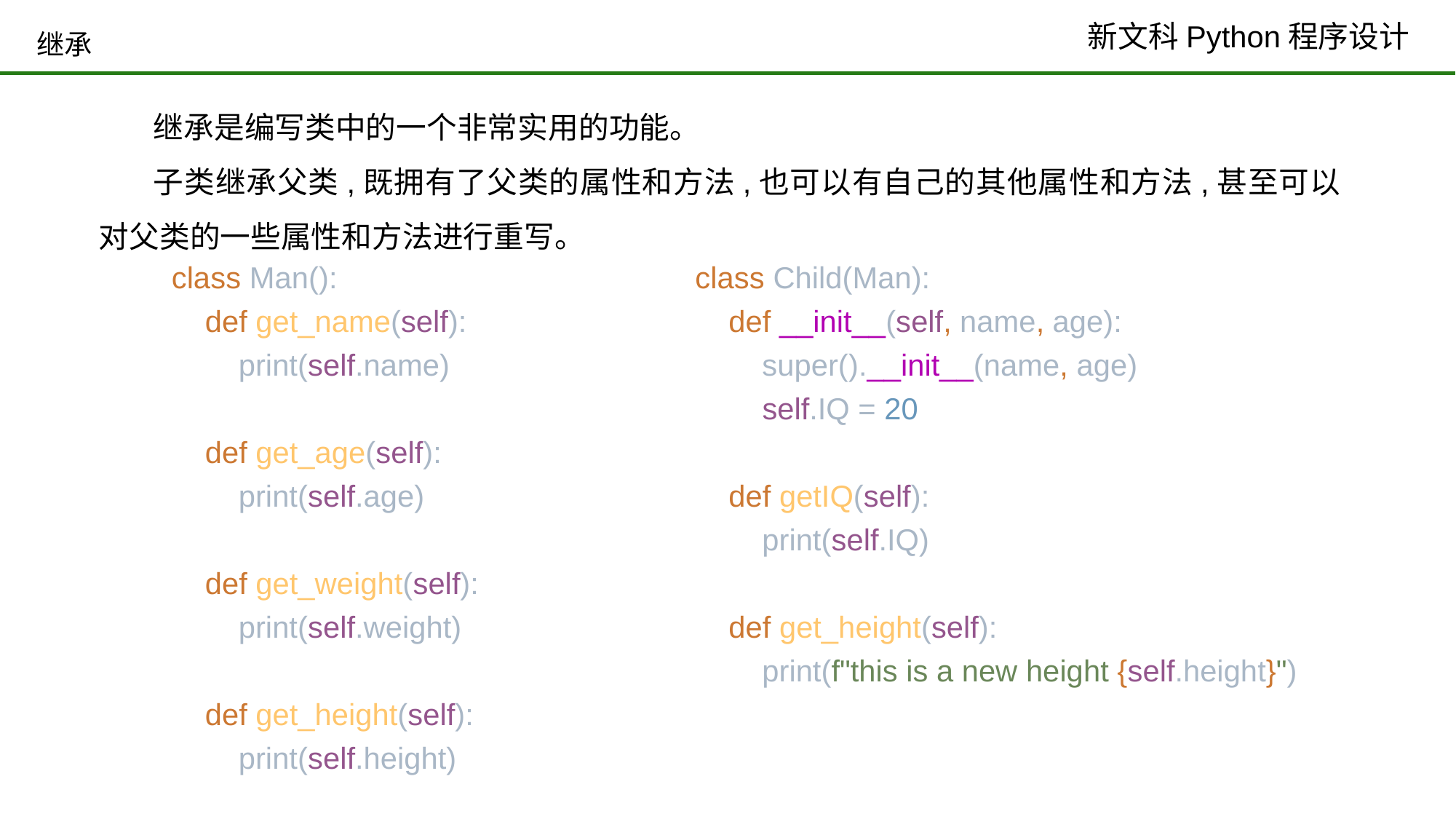

# 继承
继承是编写类中的一个非常实用的功能。
子类继承父类,既拥有了父类的属性和方法,也可以有自己的其他属性和方法,甚至可以对父类的一些属性和方法进行重写。
class Man():
    def get_name(self):
        print(self.name)
    def get_age(self):
        print(self.age)
    def get_weight(self):
        print(self.weight)
    def get_height(self):
        print(self.height)
class Child(Man):
    def __init__(self, name, age):
        super().__init__(name, age)
        self.IQ = 20
    def getIQ(self):
        print(self.IQ)
    def get_height(self):
        print(f"this is a new height {self.height}")